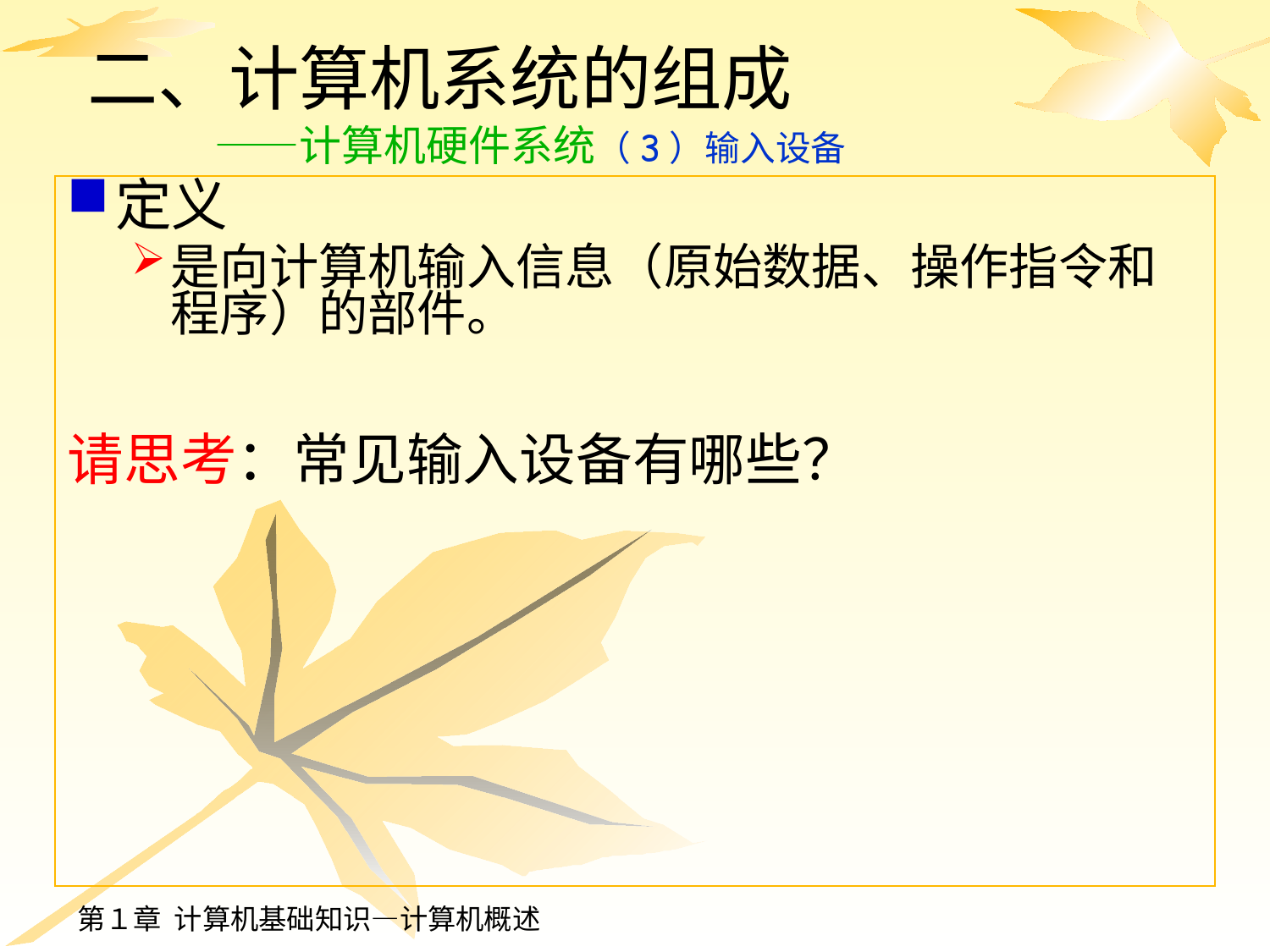

# 二、计算机系统的组成 ——计算机硬件系统（3）输入设备
定义
是向计算机输入信息（原始数据、操作指令和程序）的部件。

请思考：常见输入设备有哪些？